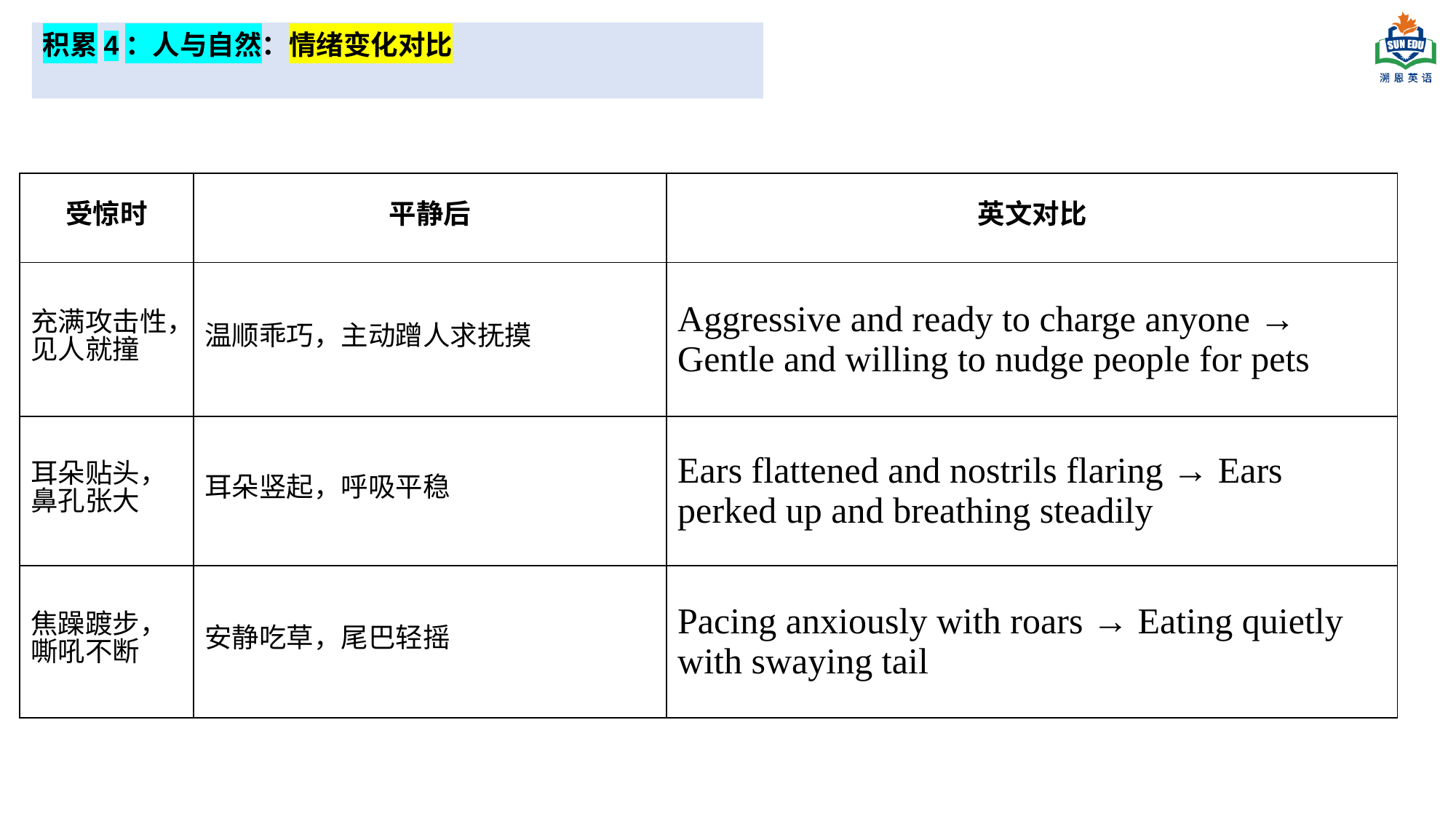

积累4：人与自然：情绪变化对比

| 受惊时 | 平静后 | 英文对比 |
| --- | --- | --- |
| 充满攻击性，见人就撞 | 温顺乖巧，主动蹭人求抚摸 | Aggressive and ready to charge anyone → Gentle and willing to nudge people for pets |
| 耳朵贴头，鼻孔张大 | 耳朵竖起，呼吸平稳 | Ears flattened and nostrils flaring → Ears perked up and breathing steadily |
| 焦躁踱步，嘶吼不断 | 安静吃草，尾巴轻摇 | Pacing anxiously with roars → Eating quietly with swaying tail |